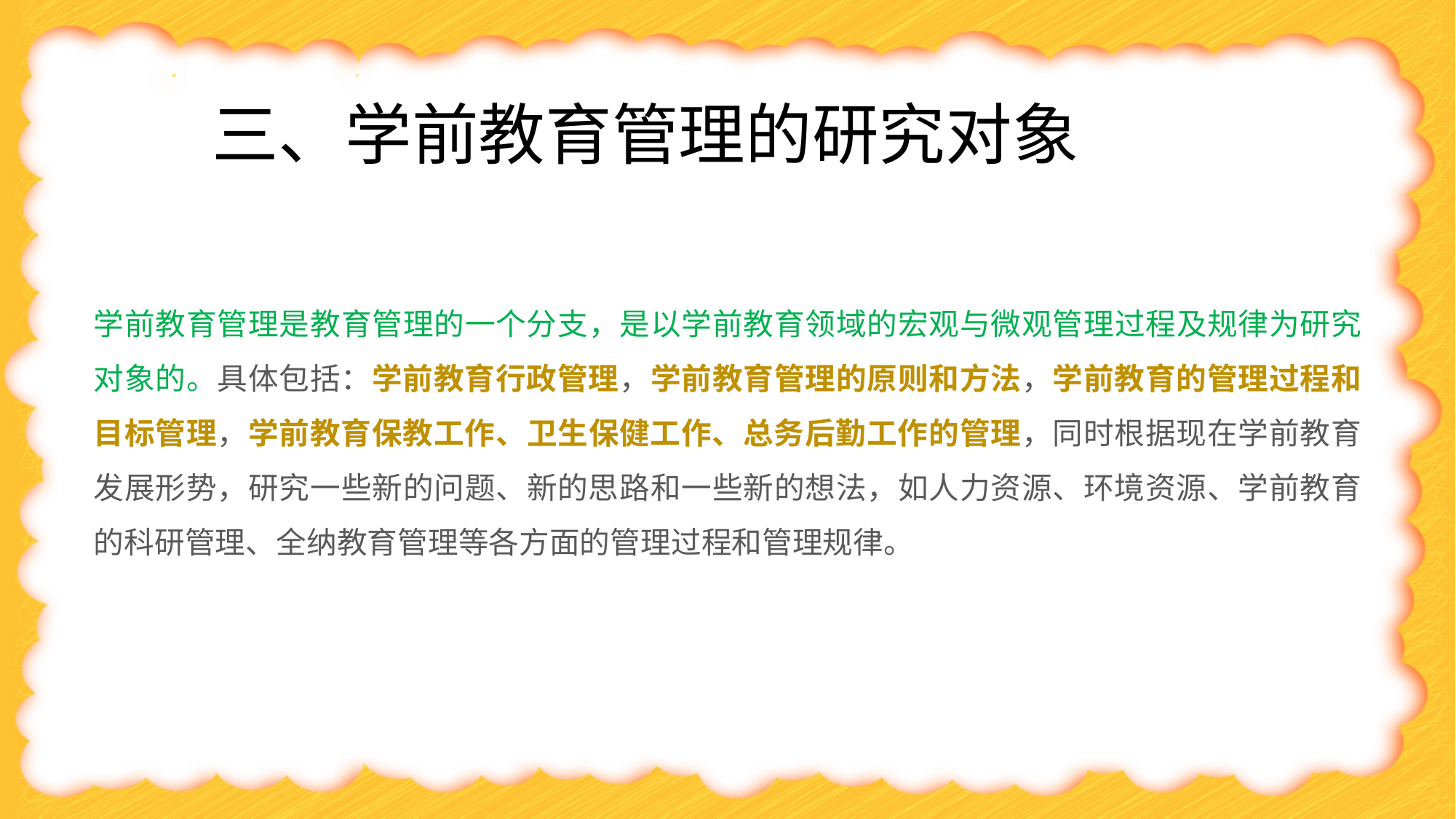

三、学前教育管理的研究对象
学前教育管理是教育管理的一个分支，是以学前教育领域的宏观与微观管理过程及规律为研究对象的。具体包括：学前教育行政管理，学前教育管理的原则和方法，学前教育的管理过程和目标管理，学前教育保教工作、卫生保健工作、总务后勤工作的管理，同时根据现在学前教育发展形势，研究一些新的问题、新的思路和一些新的想法，如人力资源、环境资源、学前教育的科研管理、全纳教育管理等各方面的管理过程和管理规律。